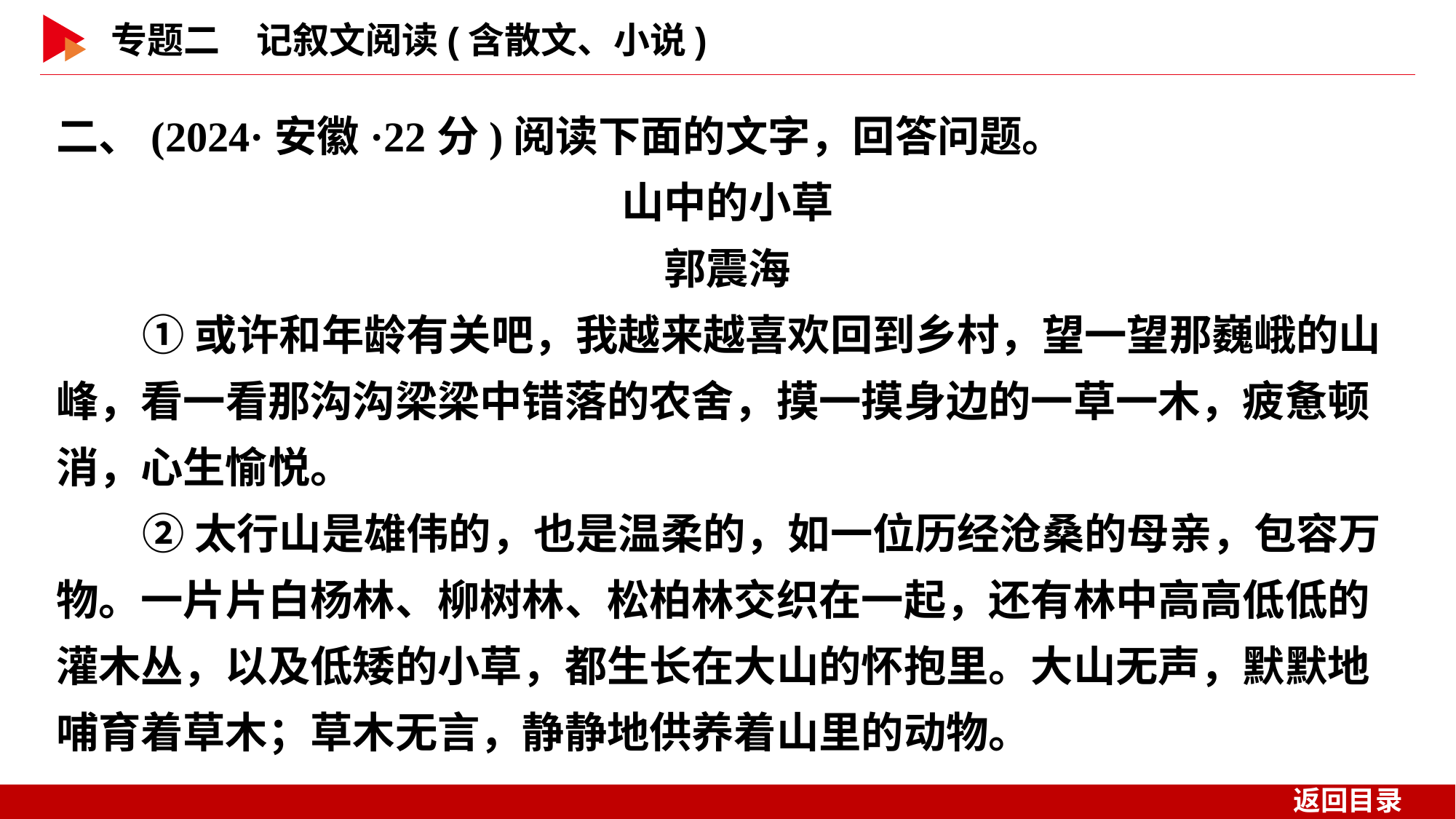

二、(2024·安徽·22分)阅读下面的文字，回答问题。
山中的小草
郭震海
①或许和年龄有关吧，我越来越喜欢回到乡村，望一望那巍峨的山峰，看一看那沟沟梁梁中错落的农舍，摸一摸身边的一草一木，疲惫顿消，心生愉悦。
②太行山是雄伟的，也是温柔的，如一位历经沧桑的母亲，包容万物。一片片白杨林、柳树林、松柏林交织在一起，还有林中高高低低的灌木丛，以及低矮的小草，都生长在大山的怀抱里。大山无声，默默地哺育着草木；草木无言，静静地供养着山里的动物。